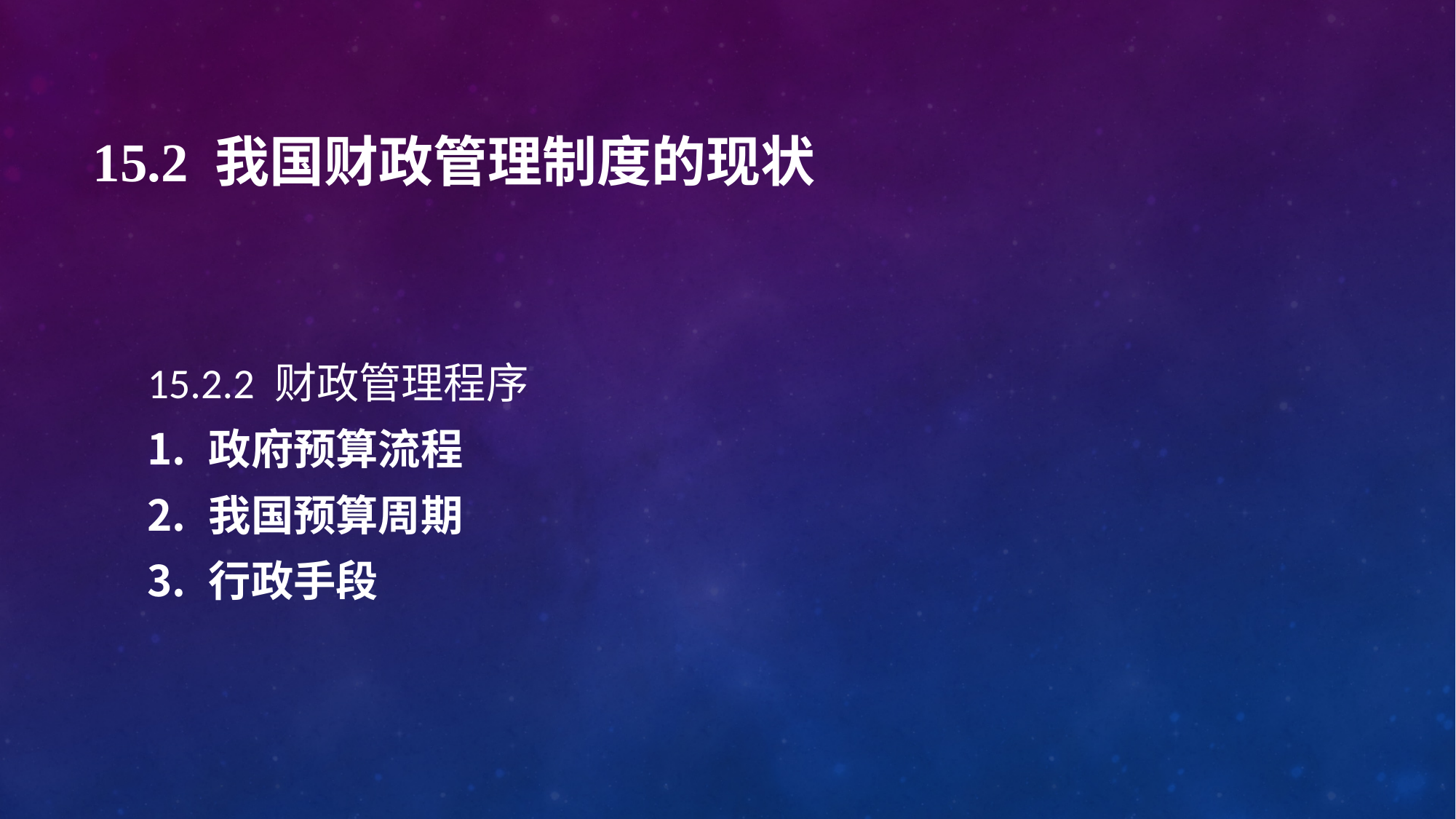

# 15.2 我国财政管理制度的现状
15.2.2 财政管理程序
政府预算流程
我国预算周期
行政手段